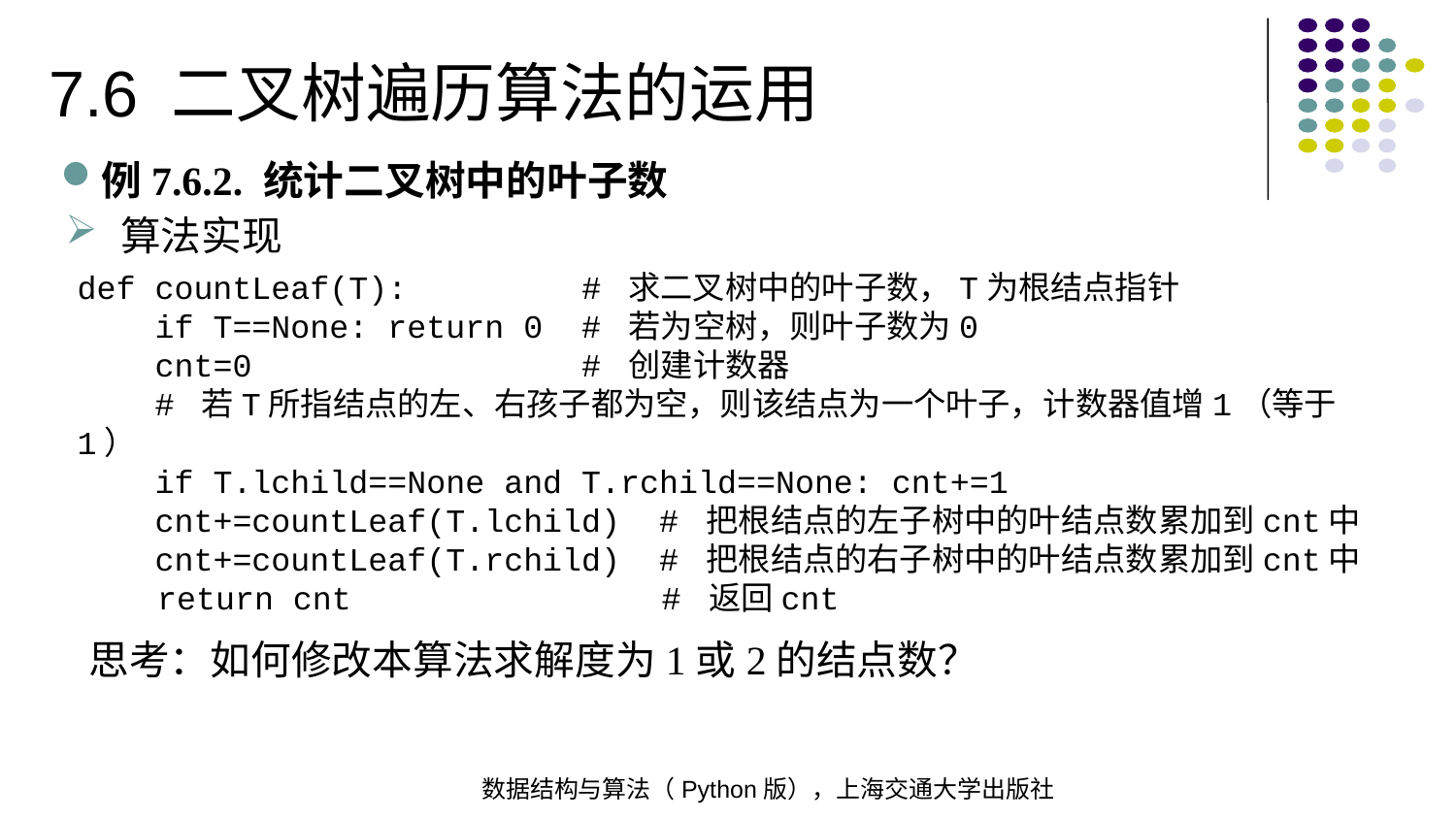

7.6 二叉树遍历算法的运用
例7.6.2. 统计二叉树中的叶子数
算法实现
def countLeaf(T):         # 求二叉树中的叶子数，T为根结点指针
    if T==None: return 0  # 若为空树，则叶子数为0
    cnt=0                 # 创建计数器
    # 若T所指结点的左、右孩子都为空，则该结点为一个叶子，计数器值增1（等于1）
    if T.lchild==None and T.rchild==None: cnt+=1
    cnt+=countLeaf(T.lchild)  # 把根结点的左子树中的叶结点数累加到cnt中
    cnt+=countLeaf(T.rchild)  # 把根结点的右子树中的叶结点数累加到cnt中
          return cnt                # 返回cnt
思考：如何修改本算法求解度为1或2的结点数？